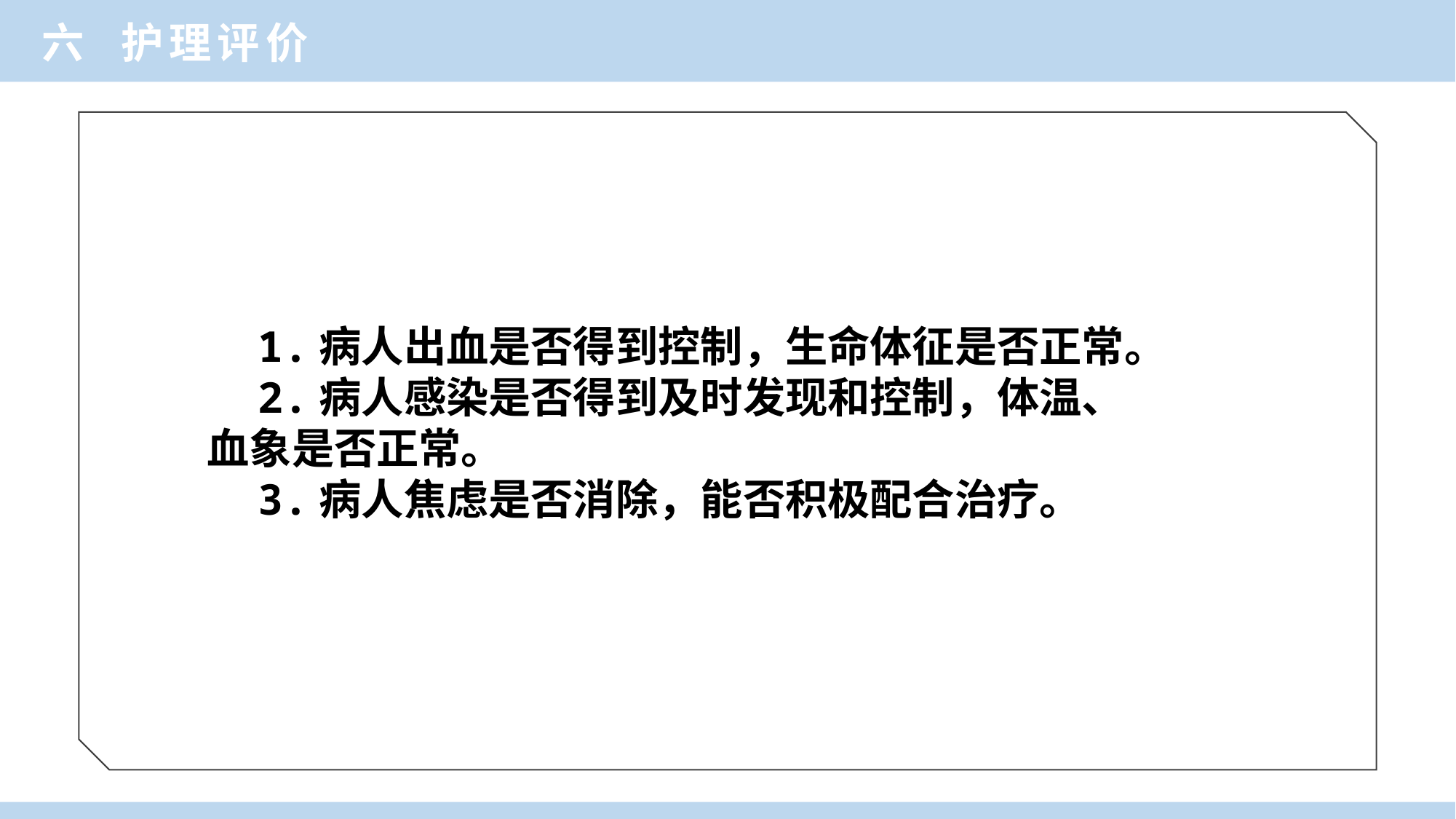

六  护理评价

  1.病人出血是否得到控制，生命体征是否正常。
  2.病人感染是否得到及时发现和控制，体温、
血象是否正常。
  3.病人焦虑是否消除，能否积极配合治疗。